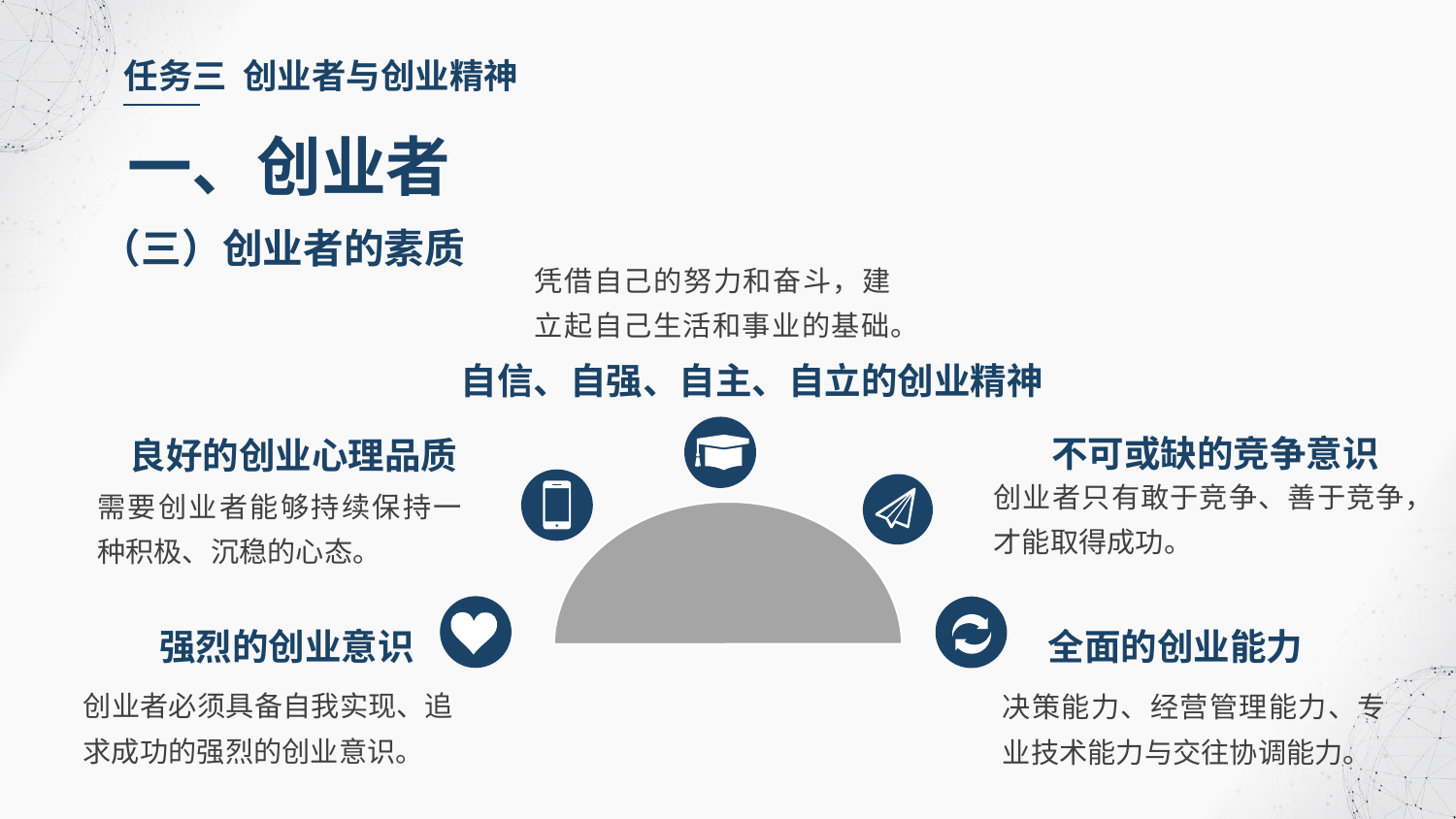

任务三  创业者与创业精神
一、创业者
（三）创业者的素质
凭借自己的努力和奋斗，建立起自己生活和事业的基础。
自信、自强、自主、自立的创业精神

 不可或缺的竞争意识
良好的创业心理品质
创业者只有敢于竞争、善于竞争，才能取得成功。

需要创业者能够持续保持一种积极、沉稳的心态。

全面的创业能力
强烈的创业意识
创业者必须具备自我实现、追求成功的强烈的创业意识。
决策能力、经营管理能力、专业技术能力与交往协调能力。